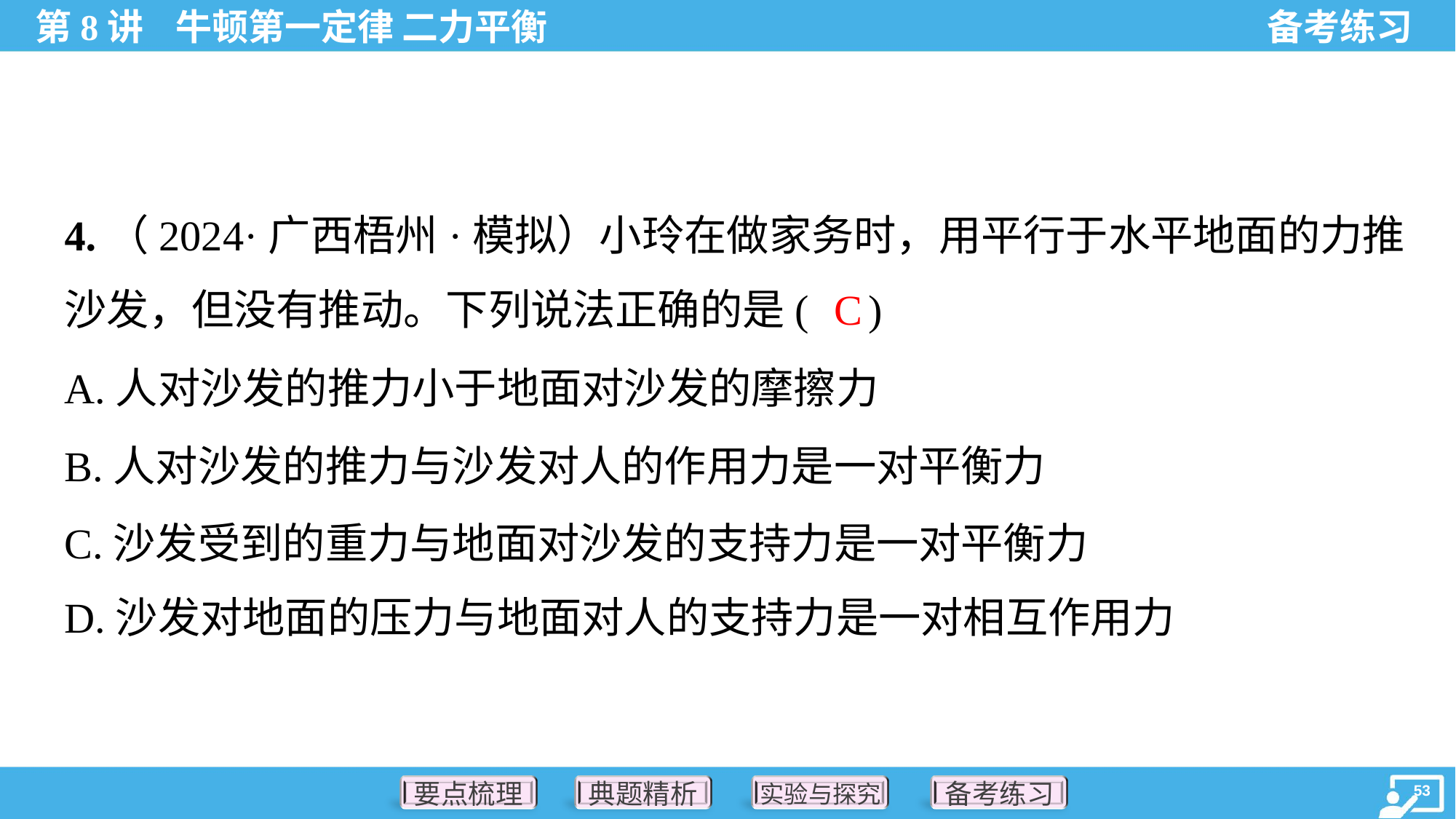

4.（2024·广西梧州·模拟）小玲在做家务时，用平行于水平地面的力推
沙发，但没有推动。下列说法正确的是(     )
C
A.人对沙发的推力小于地面对沙发的摩擦力
B.人对沙发的推力与沙发对人的作用力是一对平衡力
C.沙发受到的重力与地面对沙发的支持力是一对平衡力
D.沙发对地面的压力与地面对人的支持力是一对相互作用力